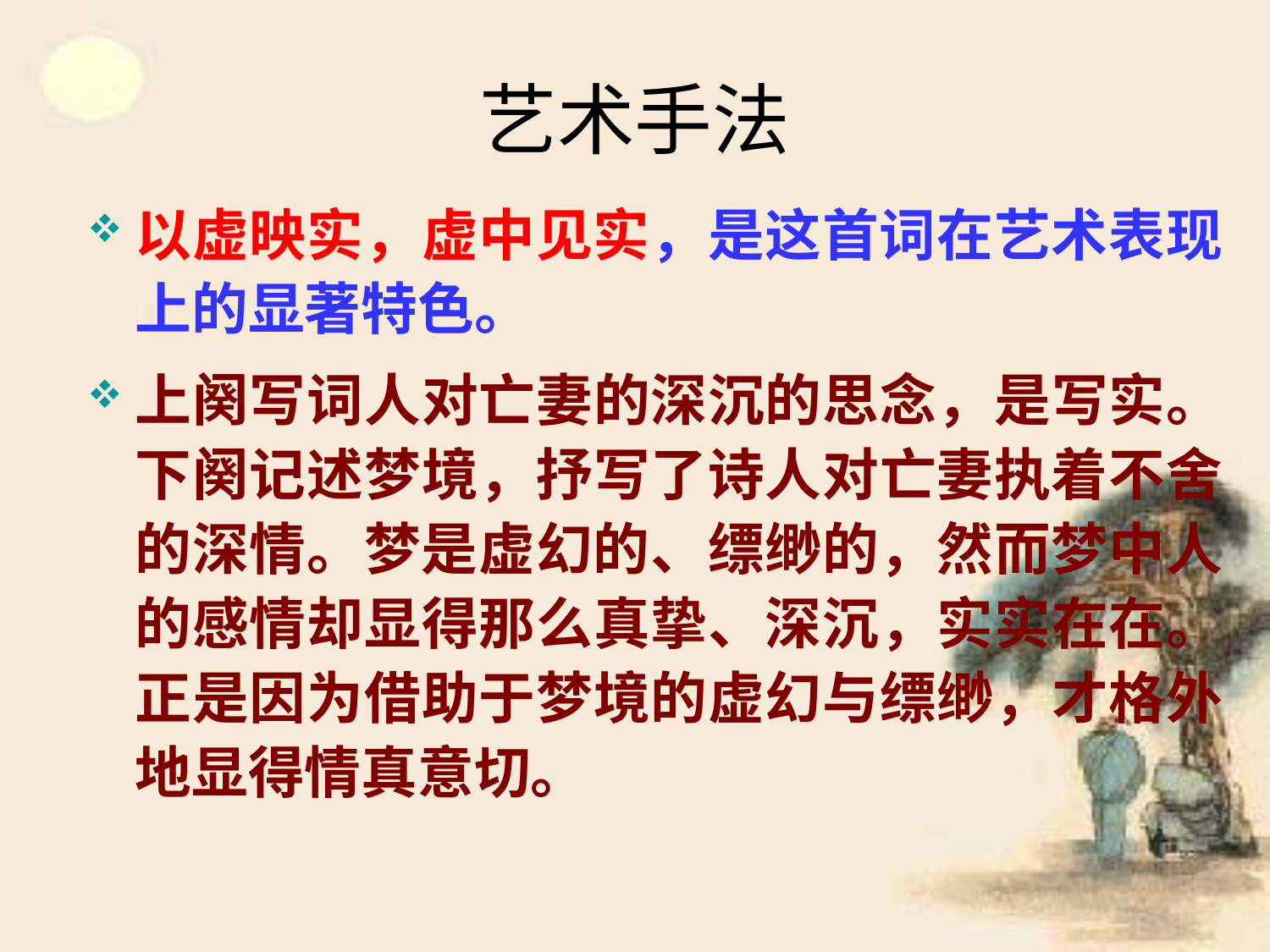

艺术手法
以虚映实，虚中见实，是这首词在艺术表现上的显著特色。
上阕写词人对亡妻的深沉的思念，是写实。下阕记述梦境，抒写了诗人对亡妻执着不舍的深情。梦是虚幻的、缥缈的，然而梦中人的感情却显得那么真挚、深沉，实实在在。正是因为借助于梦境的虚幻与缥缈，才格外地显得情真意切。